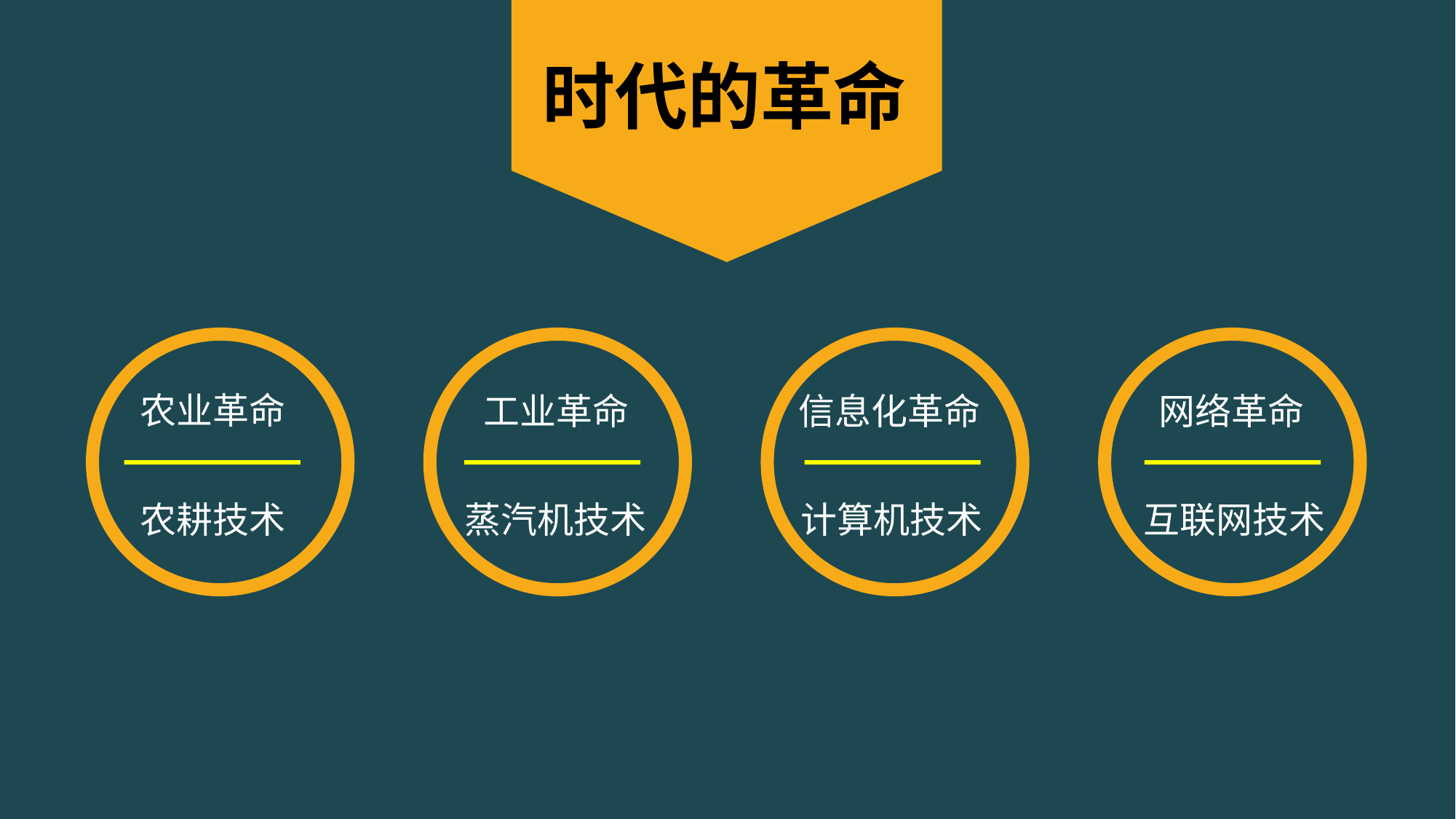

时代的革命

网络革命

互联网技术

农业革命

农耕技术

工业革命

蒸汽机技术

信息化革命

计算机技术